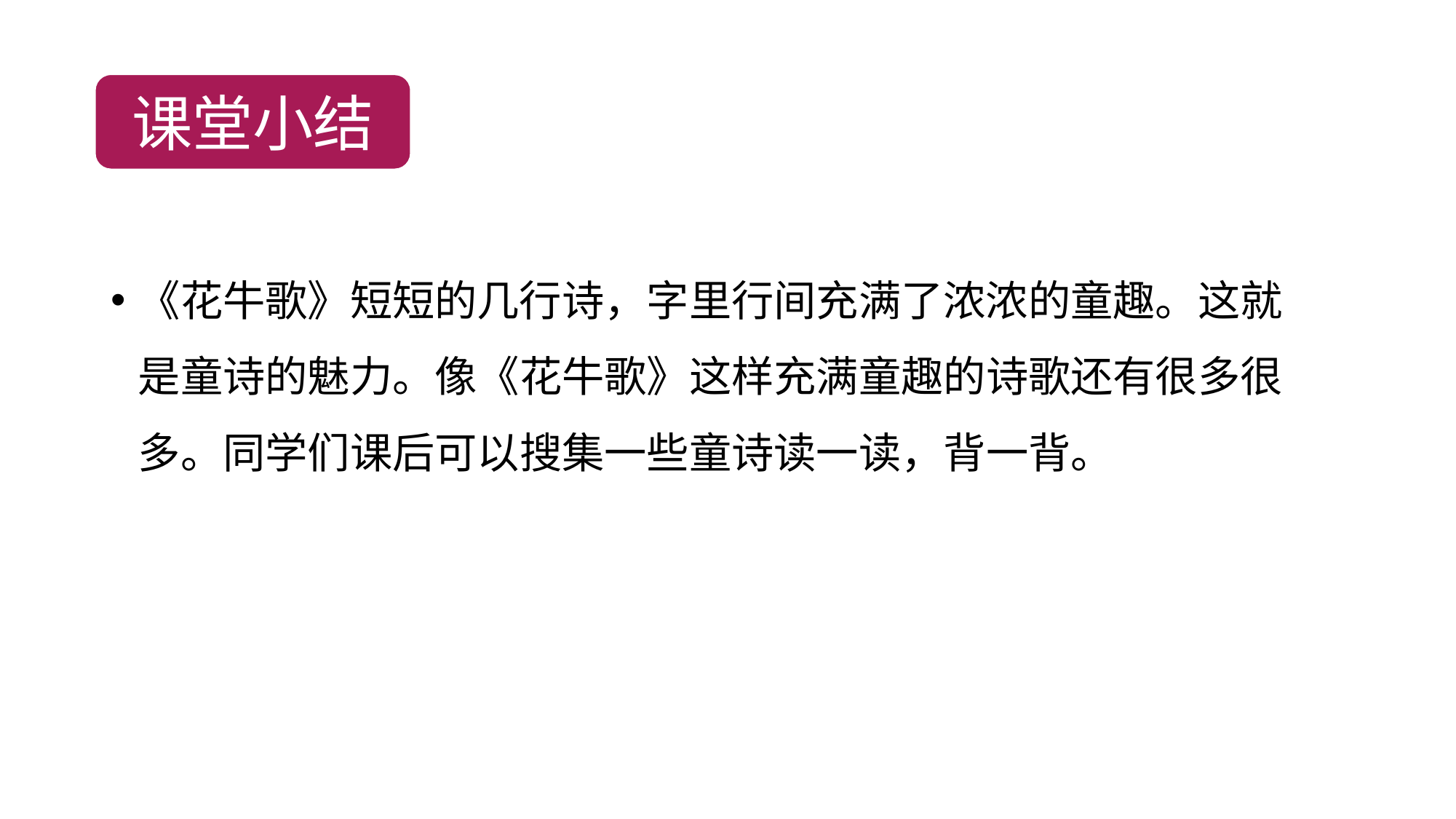

课堂小结
《花牛歌》短短的几行诗，字里行间充满了浓浓的童趣。这就是童诗的魅力。像《花牛歌》这样充满童趣的诗歌还有很多很多。同学们课后可以搜集一些童诗读一读，背一背。